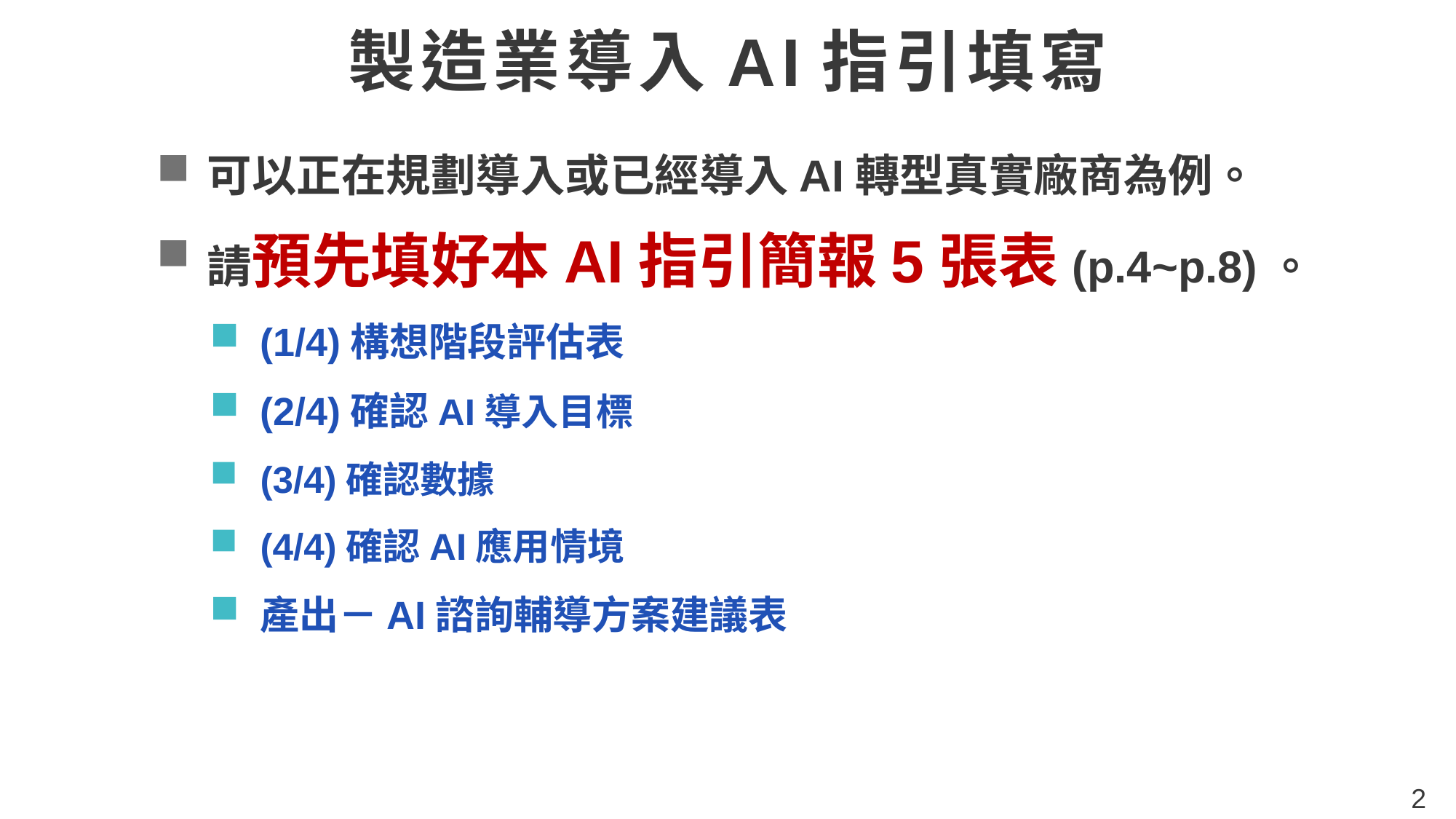

# 製造業導入AI指引填寫
可以正在規劃導入或已經導入AI轉型真實廠商為例。
請預先填好本AI指引簡報5張表(p.4~p.8)。
(1/4)構想階段評估表
(2/4)確認AI導入目標
(3/4)確認數據
(4/4)確認AI應用情境
產出－AI諮詢輔導方案建議表
2
2